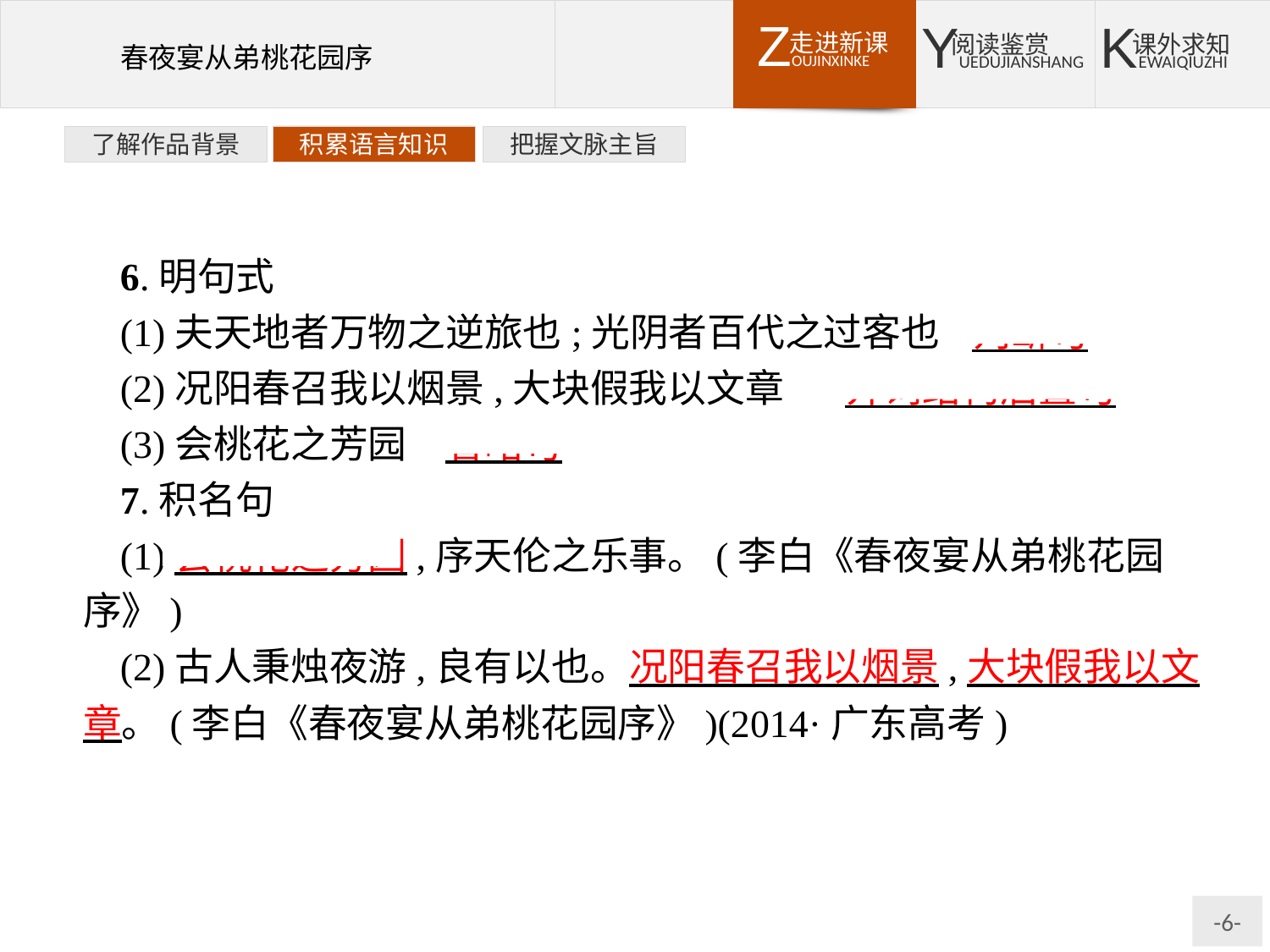

了解作品背景
积累语言知识
把握文脉主旨
6.明句式
(1)夫天地者万物之逆旅也;光阴者百代之过客也	判断句
(2)况阳春召我以烟景,大块假我以文章	介词结构后置句
(3)会桃花之芳园　省略句
7.积名句
(1)会桃花之芳园,序天伦之乐事。(李白《春夜宴从弟桃花园序》)
(2)古人秉烛夜游,良有以也。况阳春召我以烟景,大块假我以文章。(李白《春夜宴从弟桃花园序》)(2014·广东高考)